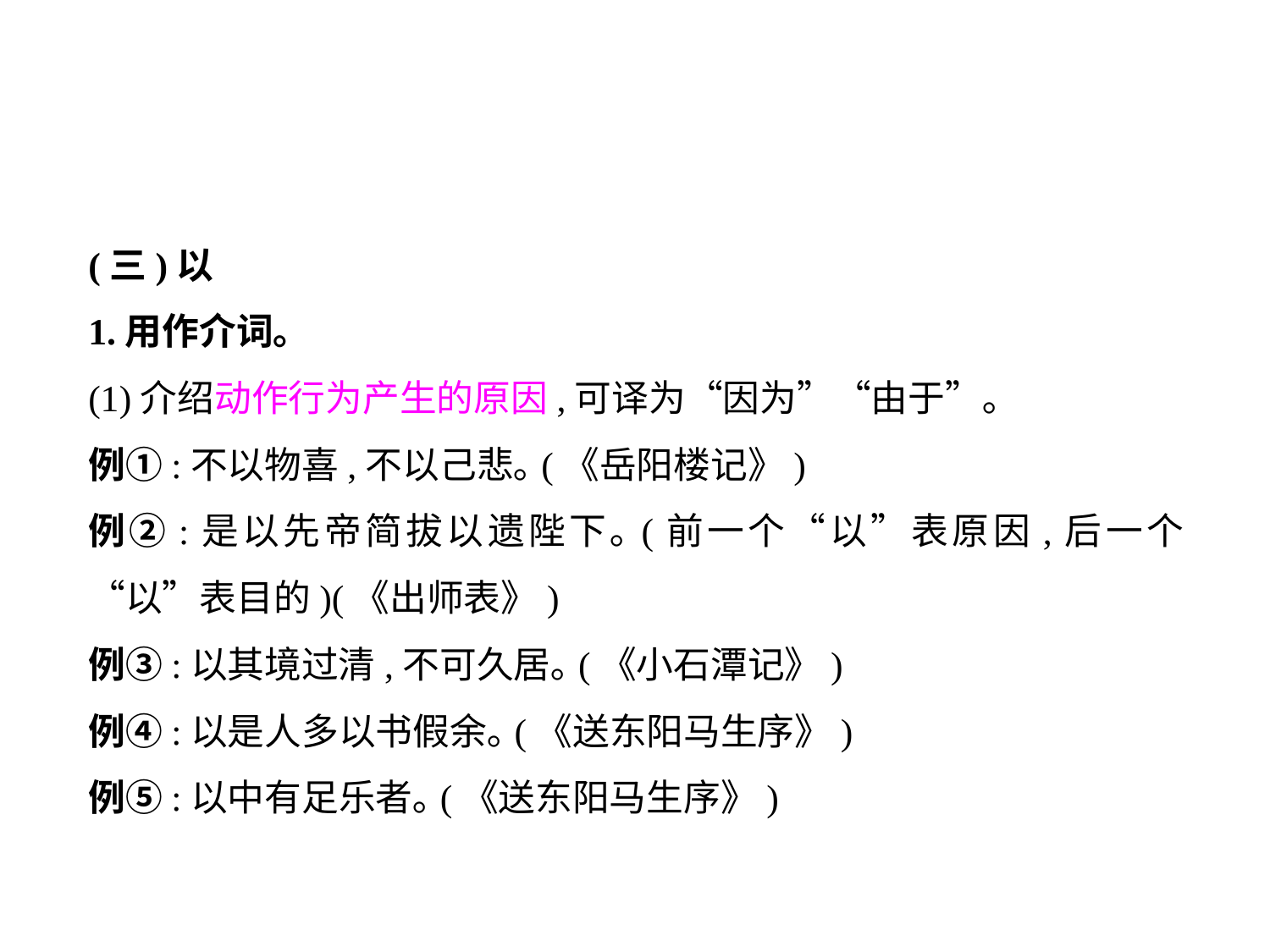

(三)以
1.用作介词｡
(1)介绍动作行为产生的原因,可译为“因为”“由于”｡
例①:不以物喜,不以己悲｡(《岳阳楼记》)
例②:是以先帝简拔以遗陛下｡(前一个“以”表原因,后一个“以”表目的)(《出师表》)
例③:以其境过清,不可久居｡(《小石潭记》)
例④:以是人多以书假余｡(《送东阳马生序》)
例⑤:以中有足乐者｡(《送东阳马生序》)